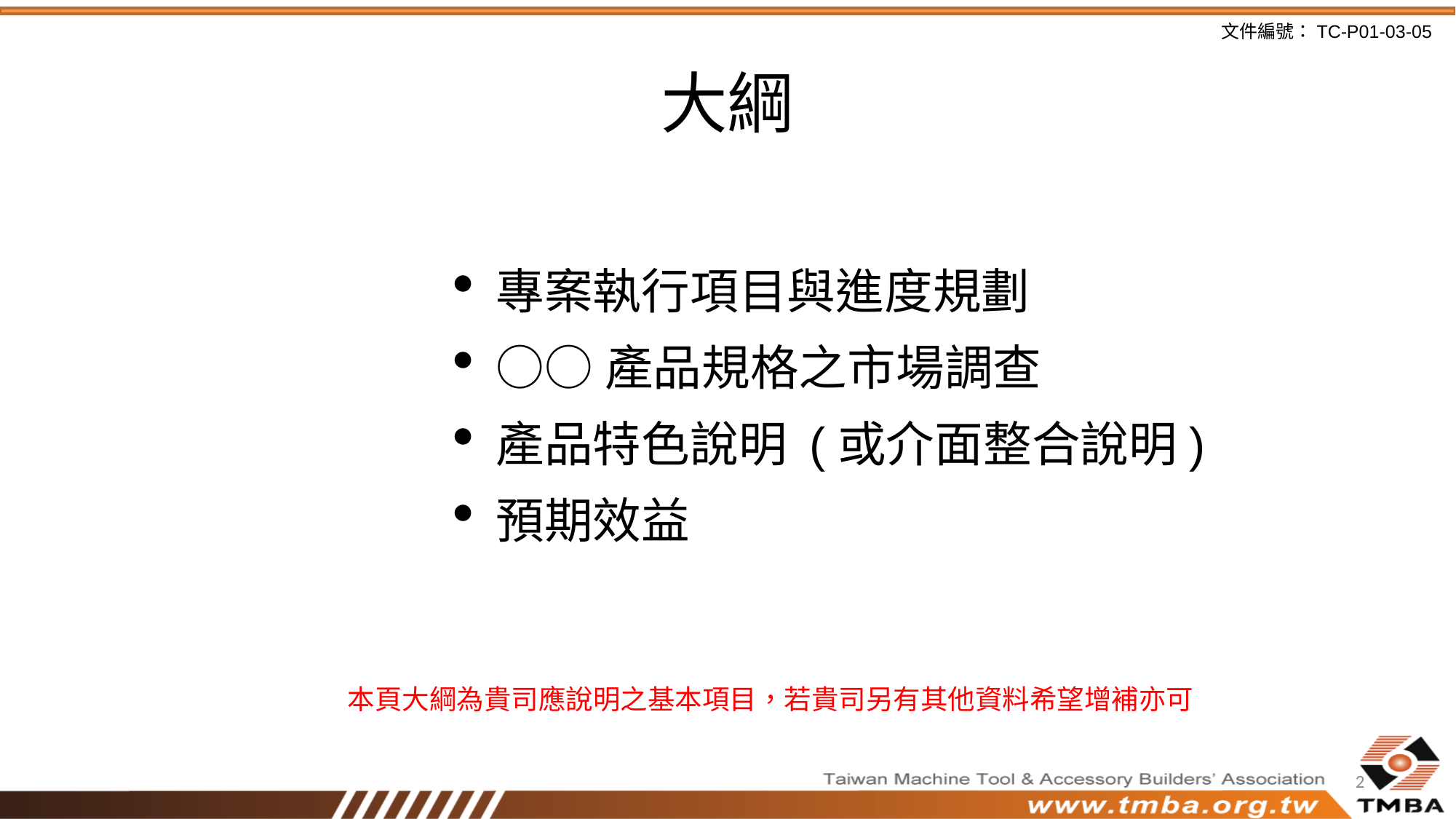

# 大綱
專案執行項目與進度規劃
○○產品規格之市場調查
產品特色說明 (或介面整合說明)
預期效益
本頁大綱為貴司應說明之基本項目，若貴司另有其他資料希望增補亦可
2